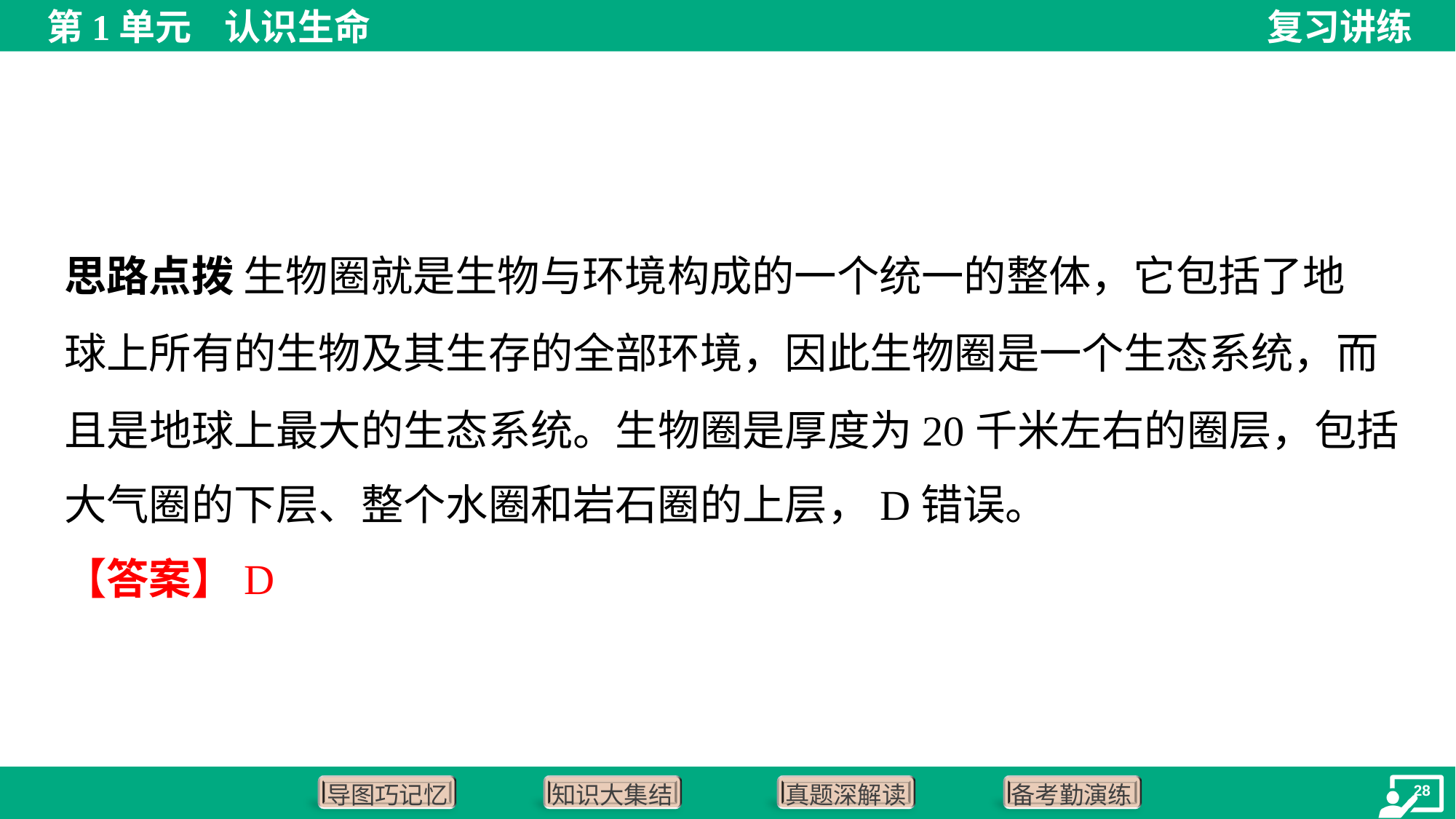

思路点拨 生物圈就是生物与环境构成的一个统一的整体，它包括了地
球上所有的生物及其生存的全部环境，因此生物圈是一个生态系统，而
且是地球上最大的生态系统。生物圈是厚度为20千米左右的圈层，包括
大气圈的下层、整个水圈和岩石圈的上层，D错误。
【答案】D